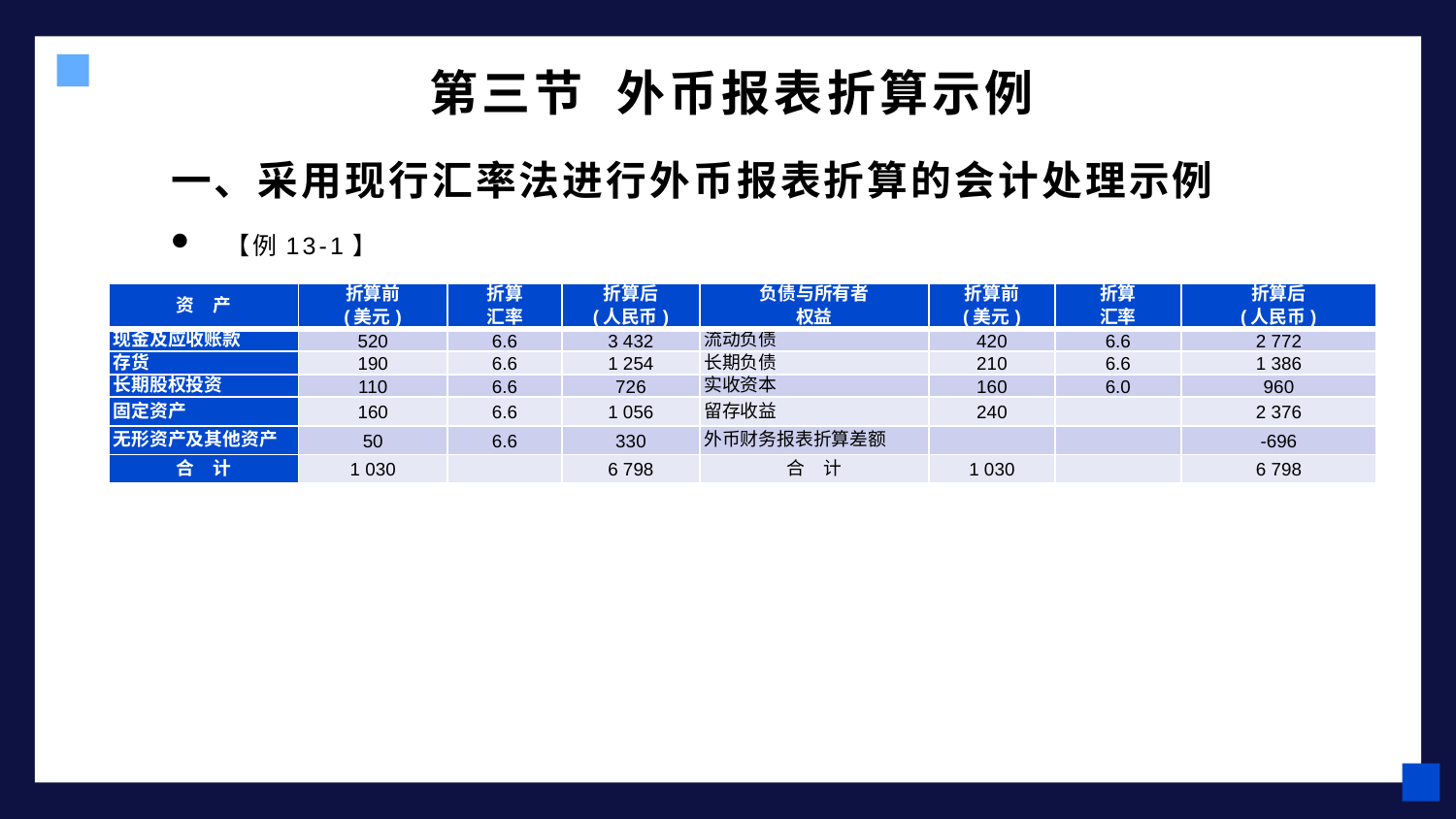

# 第三节  外币报表折算示例
一、采用现行汇率法进行外币报表折算的会计处理示例
　【例13-1】
| 资　产 | 折算前 (美元) | 折算 汇率 | 折算后 (人民币) | 负债与所有者 权益 | 折算前 (美元) | 折算 汇率 | 折算后 (人民币) |
| --- | --- | --- | --- | --- | --- | --- | --- |
| 现金及应收账款 | 520 | 6.6 | 3 432 | 流动负债 | 420 | 6.6 | 2 772 |
| 存货 | 190 | 6.6 | 1 254 | 长期负债 | 210 | 6.6 | 1 386 |
| 长期股权投资 | 110 | 6.6 | 726 | 实收资本 | 160 | 6.0 | 960 |
| 固定资产 | 160 | 6.6 | 1 056 | 留存收益 | 240 |  | 2 376 |
| 无形资产及其他资产 | 50 | 6.6 | 330 | 外币财务报表折算差额 |  |  | -696 |
| 合　计 | 1 030 |  | 6 798 | 合　计 | 1 030 |  | 6 798 |